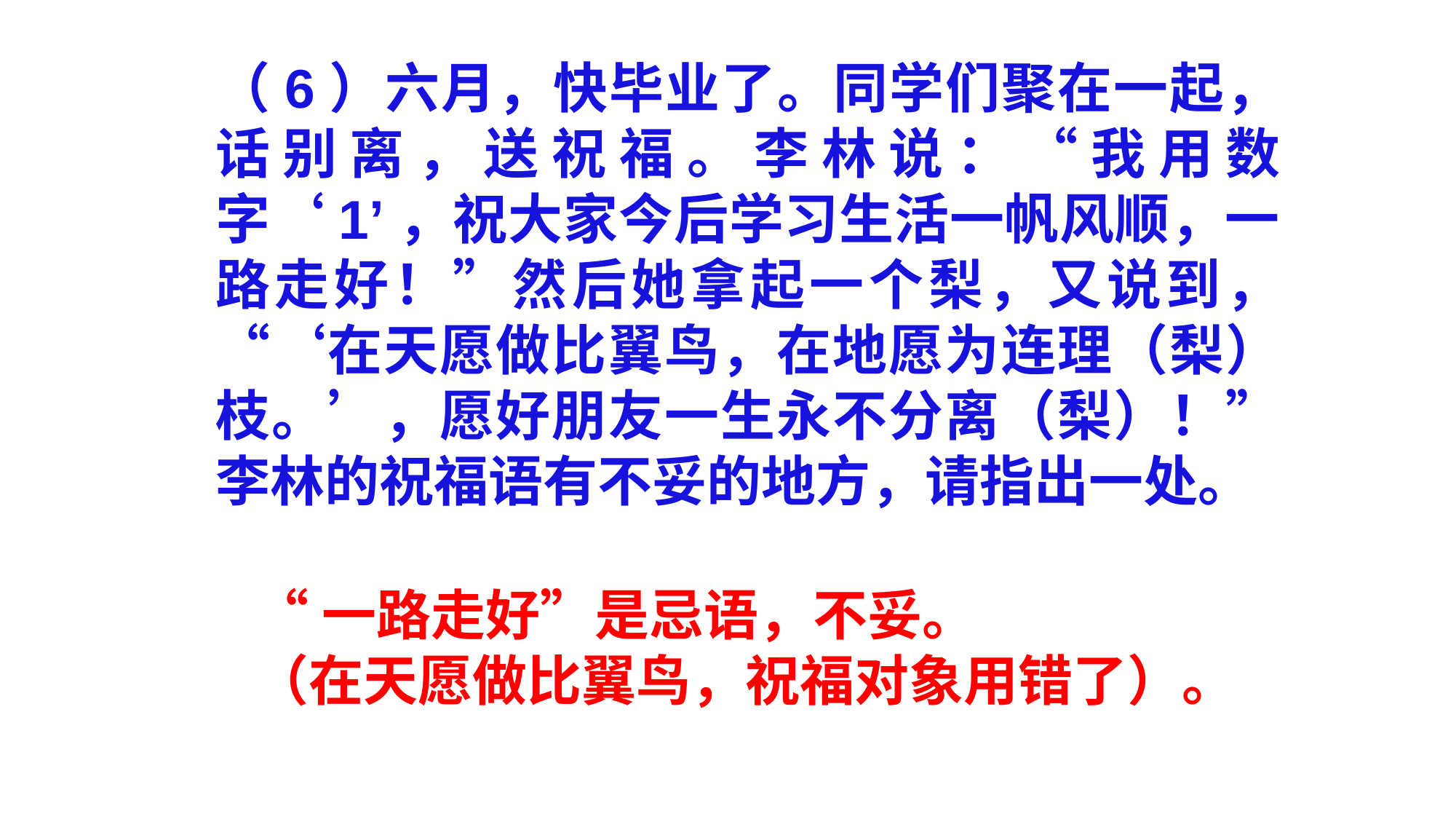

（6）六月，快毕业了。同学们聚在一起，话别离，送祝福。李林说：“我用数字‘1’，祝大家今后学习生活一帆风顺，一路走好！”然后她拿起一个梨，又说到，“‘在天愿做比翼鸟，在地愿为连理（梨）枝。’，愿好朋友一生永不分离（梨）！”李林的祝福语有不妥的地方，请指出一处。
“一路走好”是忌语，不妥。
（在天愿做比翼鸟，祝福对象用错了）。